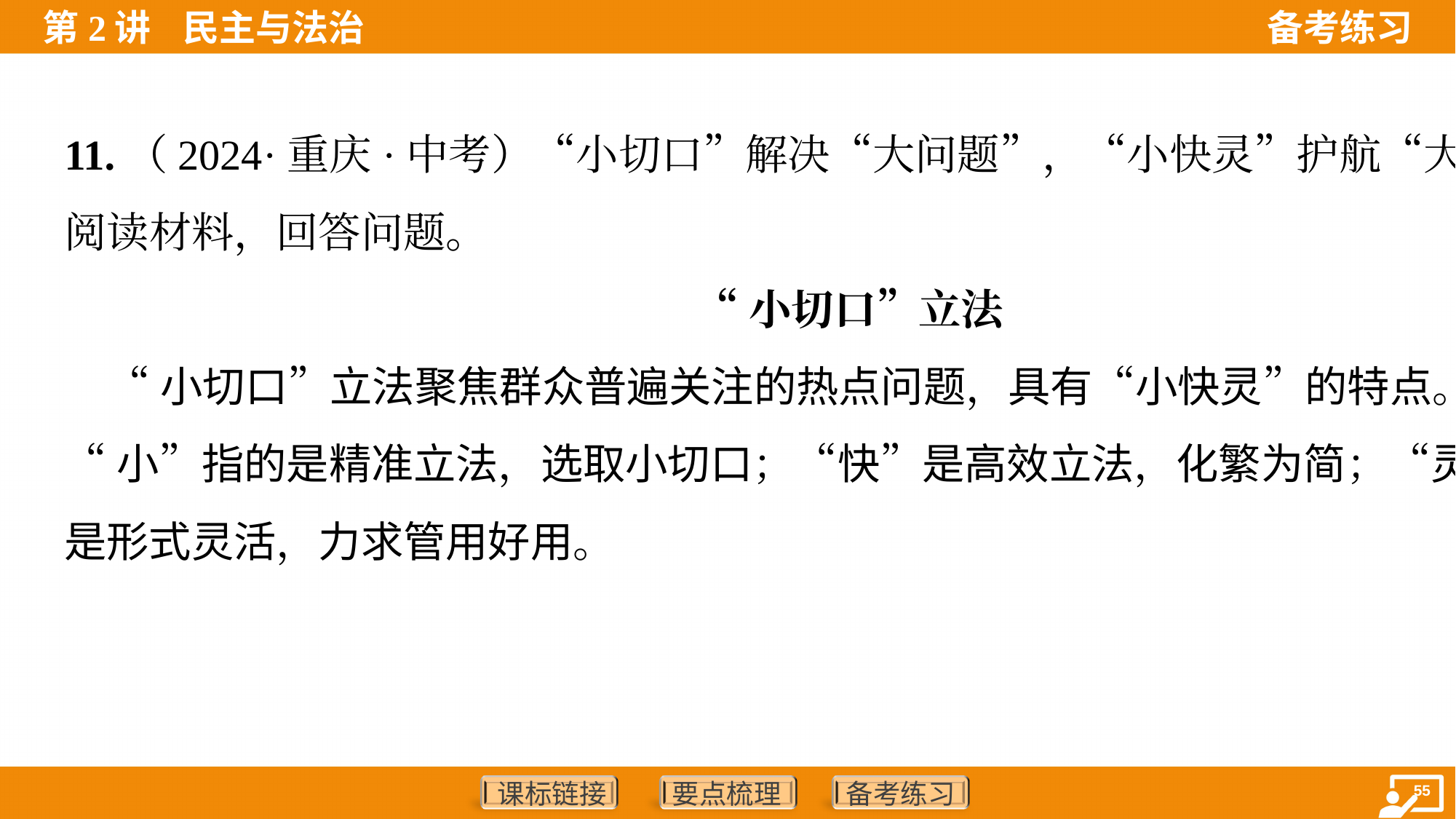

11.（2024·重庆·中考）“小切口”解决“大问题”，“小快灵”护航“大民生”。
阅读材料，回答问题。
“小切口”立法
    “小切口”立法聚焦群众普遍关注的热点问题，具有“小快灵”的特点。
“小”指的是精准立法，选取小切口；“快”是高效立法，化繁为简；“灵”
是形式灵活，力求管用好用。